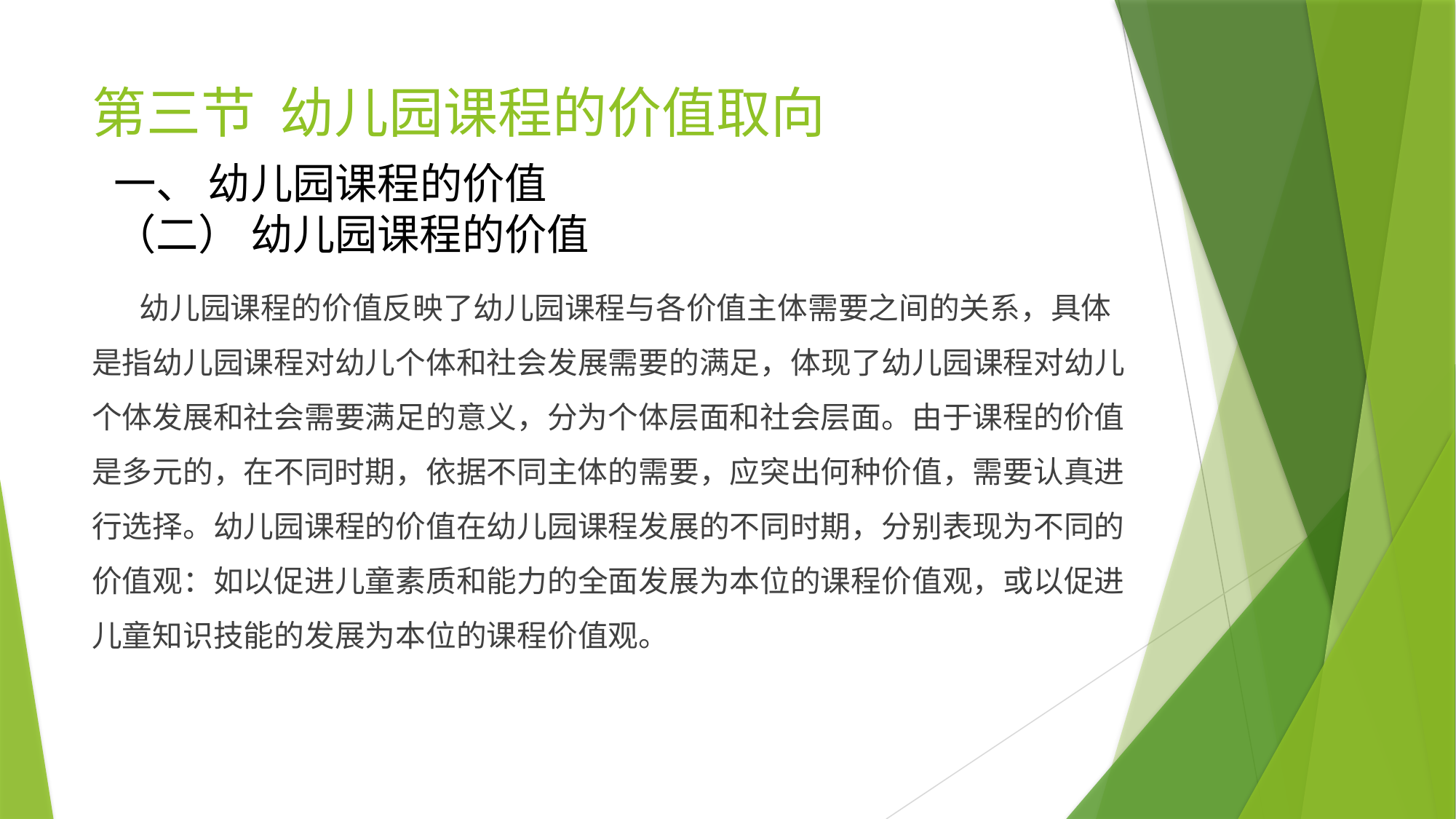

# 第三节  幼儿园课程的价值取向
一、 幼儿园课程的价值
（二） 幼儿园课程的价值
      幼儿园课程的价值反映了幼儿园课程与各价值主体需要之间的关系，具体是指幼儿园课程对幼儿个体和社会发展需要的满足，体现了幼儿园课程对幼儿个体发展和社会需要满足的意义，分为个体层面和社会层面。由于课程的价值是多元的，在不同时期，依据不同主体的需要，应突出何种价值，需要认真进行选择。幼儿园课程的价值在幼儿园课程发展的不同时期，分别表现为不同的价值观：如以促进儿童素质和能力的全面发展为本位的课程价值观，或以促进儿童知识技能的发展为本位的课程价值观。